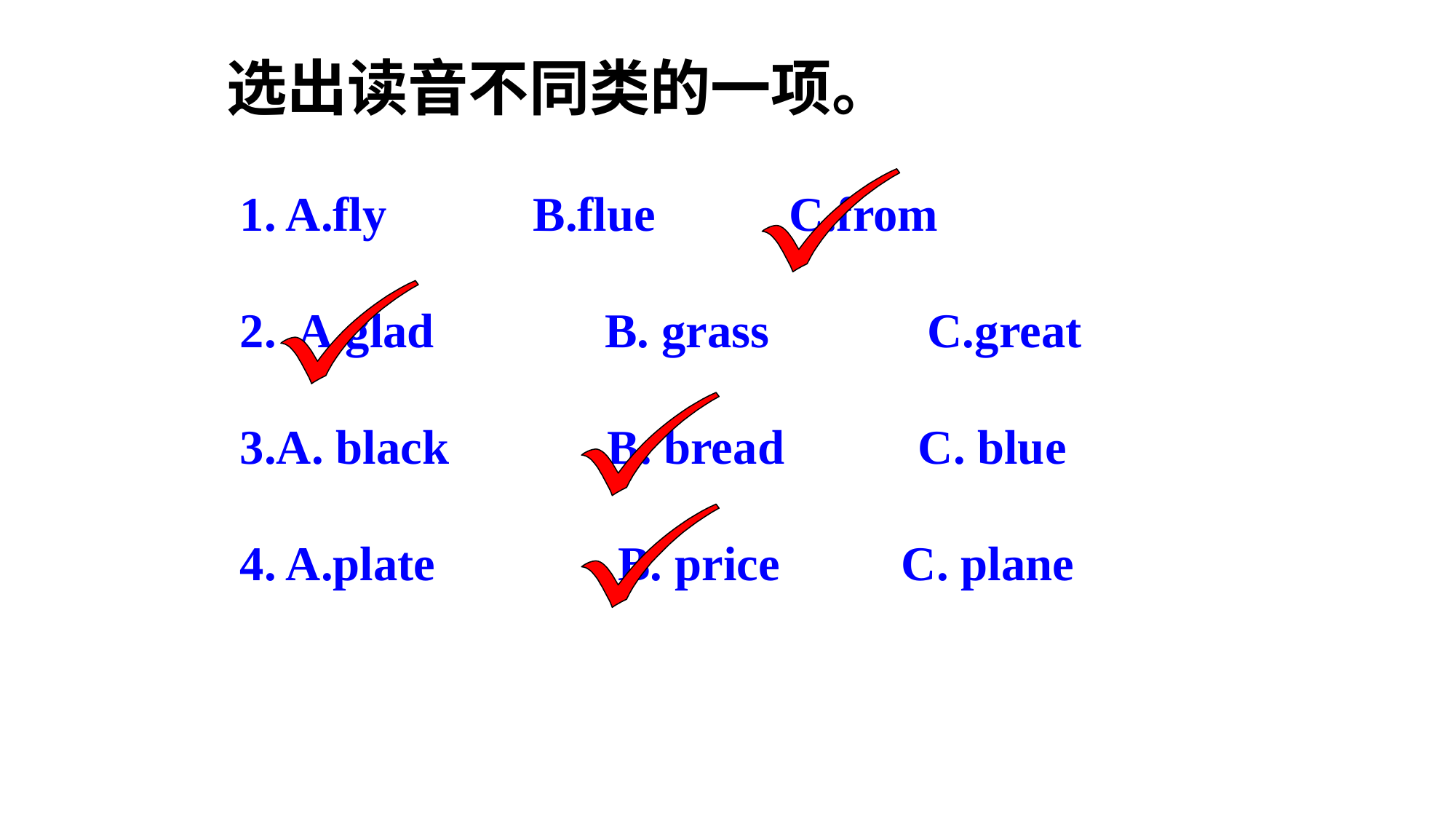

选出读音不同类的一项。

1. A.fly            B.flue           C.from

2.  A.glad              B. grass             C.great

3.A. black             B. bread           C. blue

4. A.plate               B. price          C. plane